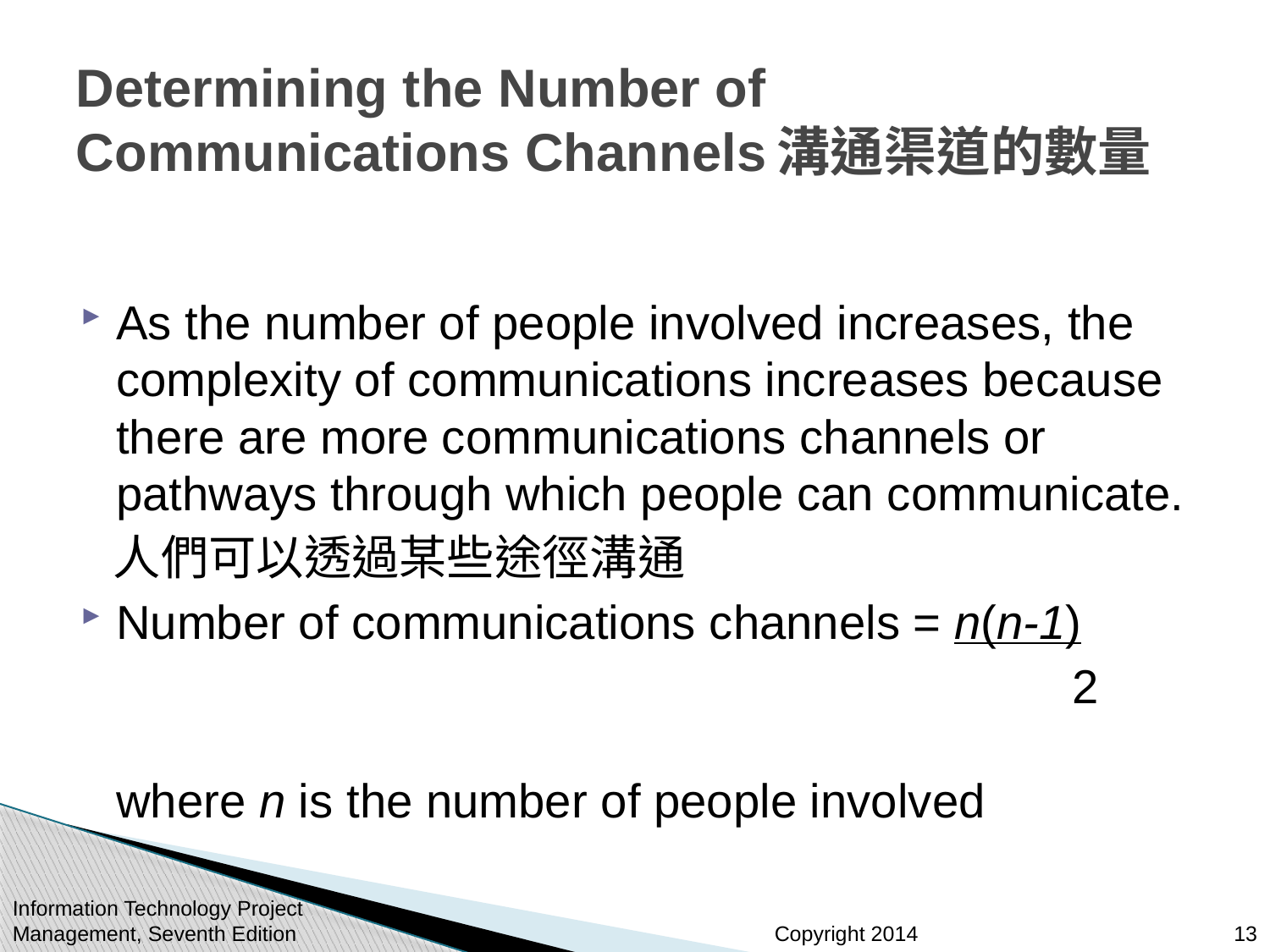

# Determining the Number of Communications Channels溝通渠道的數量
As the number of people involved increases, the complexity of communications increases because there are more communications channels or pathways through which people can communicate.
  人們可以透過某些途徑溝通
Number of communications channels = n(n-1)
				      			 	     2
where n is the number of people involved
Information Technology Project Management, Seventh Edition
13